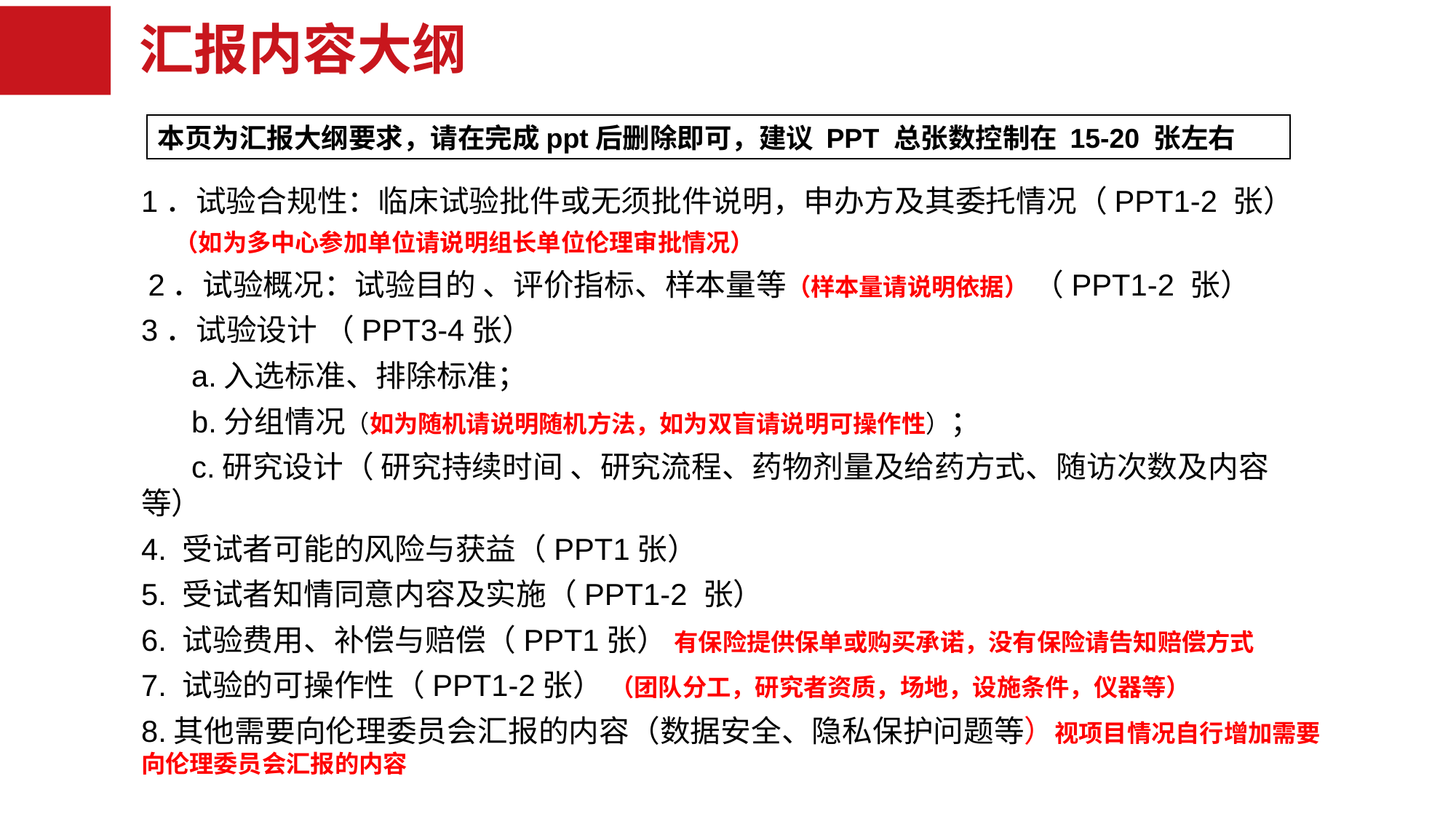

汇报内容大纲
本页为汇报大纲要求，请在完成ppt后删除即可，建议 PPT 总张数控制在 15-20 张左右
1．试验合规性：临床试验批件或无须批件说明，申办方及其委托情况（PPT1-2 张）
     （如为多中心参加单位请说明组长单位伦理审批情况）
 2．试验概况：试验目的 、评价指标、样本量等（样本量请说明依据） （PPT1-2 张）
3．试验设计 （PPT3-4张）
      a.入选标准、排除标准；
      b.分组情况（如为随机请说明随机方法，如为双盲请说明可操作性）；
      c.研究设计（ 研究持续时间 、研究流程、药物剂量及给药方式、随访次数及内容等）
4. 受试者可能的风险与获益（PPT1张）
5. 受试者知情同意内容及实施（PPT1-2 张）
6. 试验费用、补偿与赔偿（PPT1张） 有保险提供保单或购买承诺，没有保险请告知赔偿方式
7. 试验的可操作性（PPT1-2张） （团队分工，研究者资质，场地，设施条件，仪器等）
8.其他需要向伦理委员会汇报的内容（数据安全、隐私保护问题等）视项目情况自行增加需要向伦理委员会汇报的内容